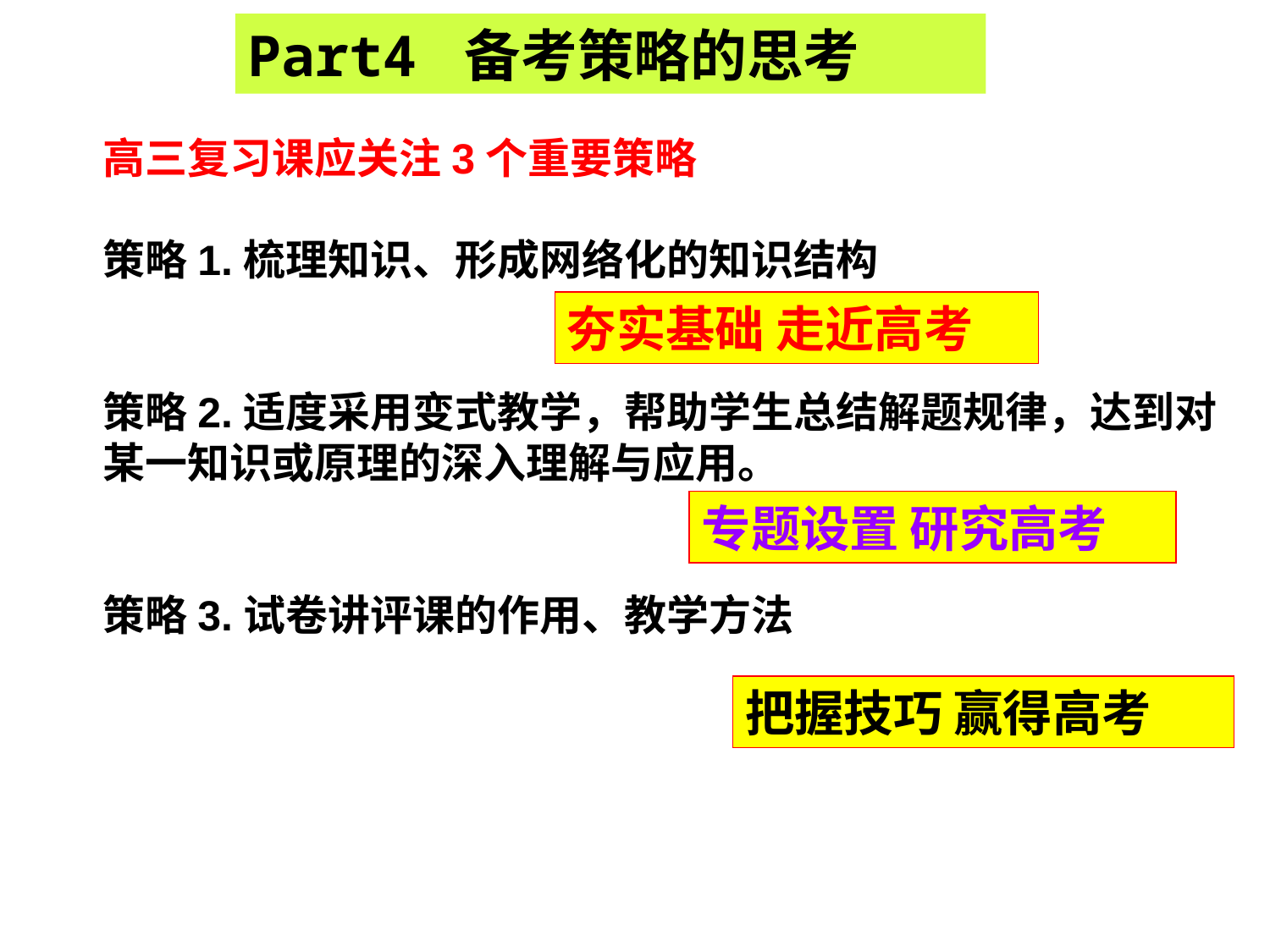

Part4 备考策略的思考
高三复习课应关注3个重要策略

策略1.梳理知识、形成网络化的知识结构

策略2.适度采用变式教学，帮助学生总结解题规律，达到对某一知识或原理的深入理解与应用。

策略3.试卷讲评课的作用、教学方法
夯实基础 走近高考
专题设置 研究高考
把握技巧 赢得高考